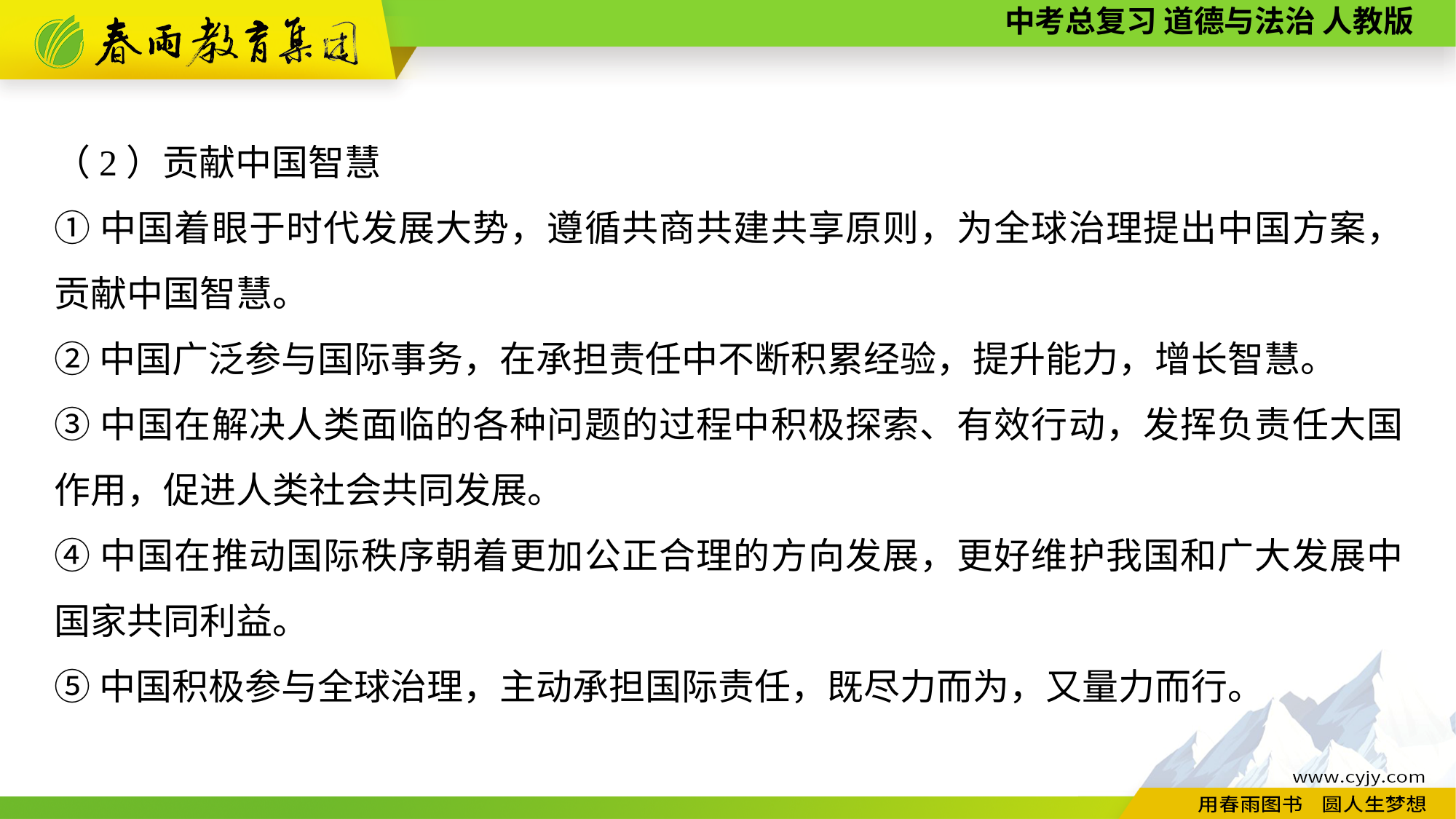

（2）贡献中国智慧
①中国着眼于时代发展大势，遵循共商共建共享原则，为全球治理提出中国方案，贡献中国智慧。
②中国广泛参与国际事务，在承担责任中不断积累经验，提升能力，增长智慧。
③中国在解决人类面临的各种问题的过程中积极探索、有效行动，发挥负责任大国作用，促进人类社会共同发展。
④中国在推动国际秩序朝着更加公正合理的方向发展，更好维护我国和广大发展中国家共同利益。
⑤中国积极参与全球治理，主动承担国际责任，既尽力而为，又量力而行。